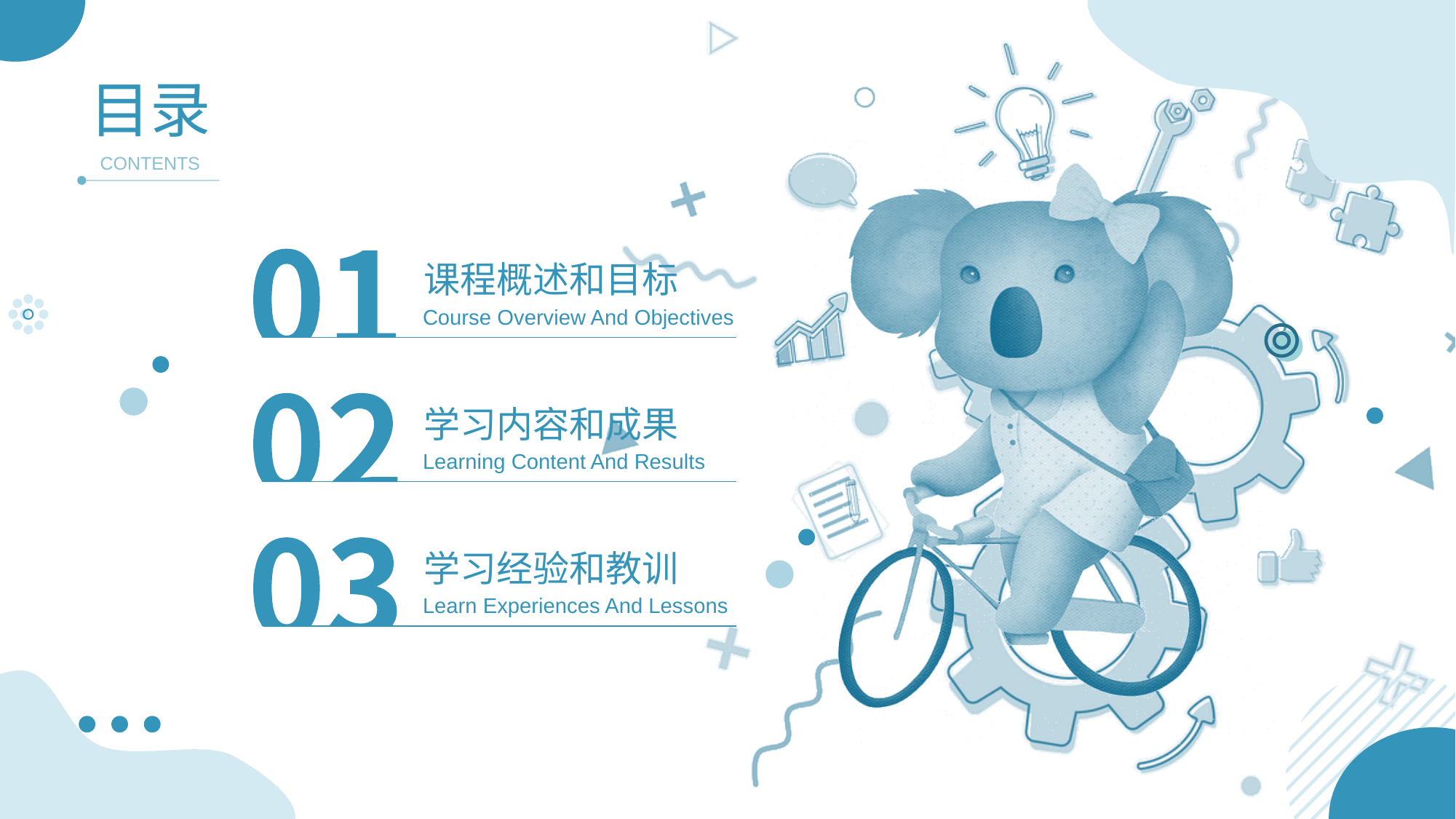

目录
CONTENTS

课程概述和目标
Course Overview And Objectives

学习内容和成果
Learning Content And Results

学习经验和教训
Learn Experiences And Lessons